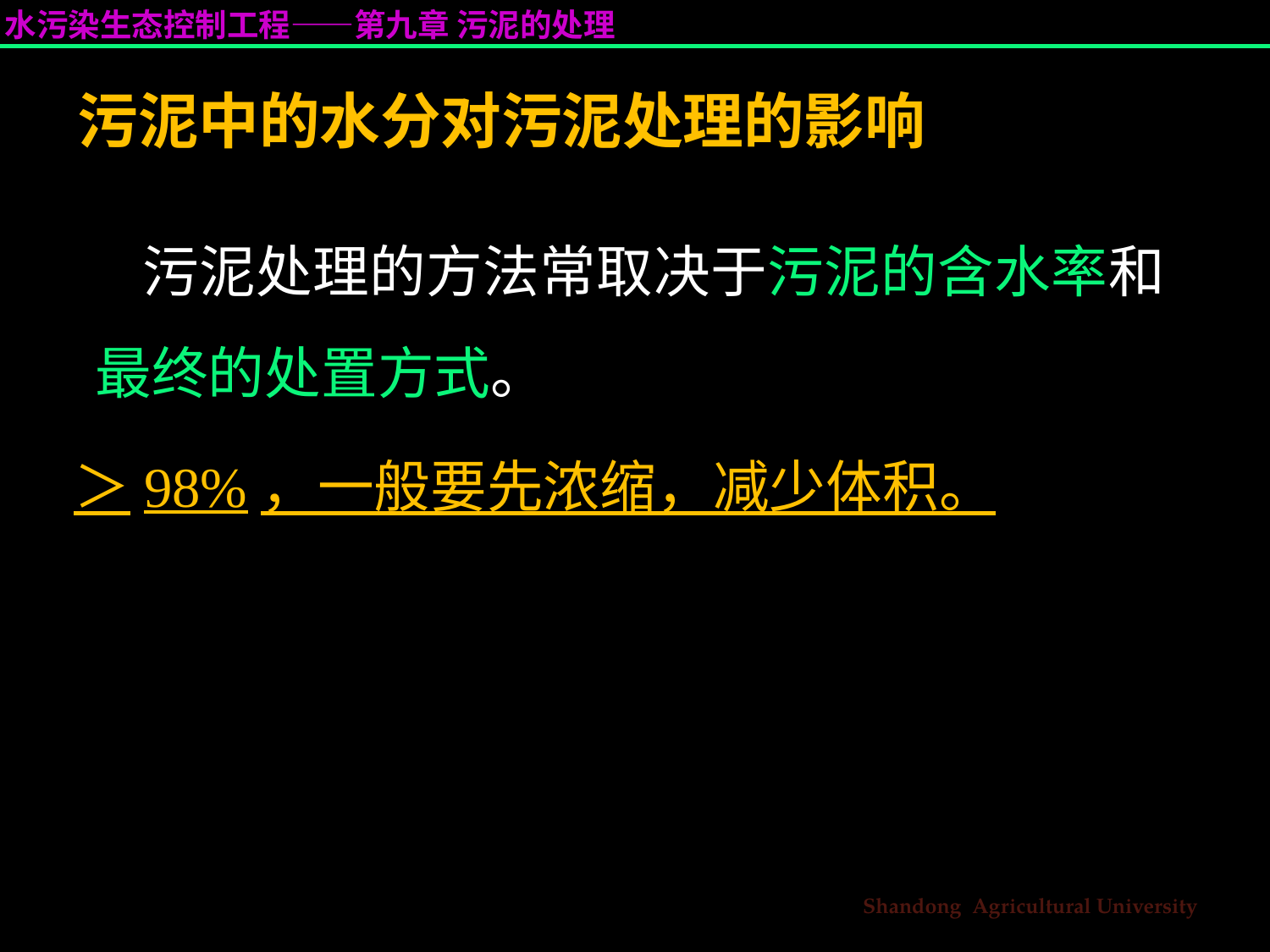

# 污泥中的水分对污泥处理的影响
污泥处理的方法常取决于污泥的含水率和最终的处置方式。
 ＞98%，一般要先浓缩，减少体积。